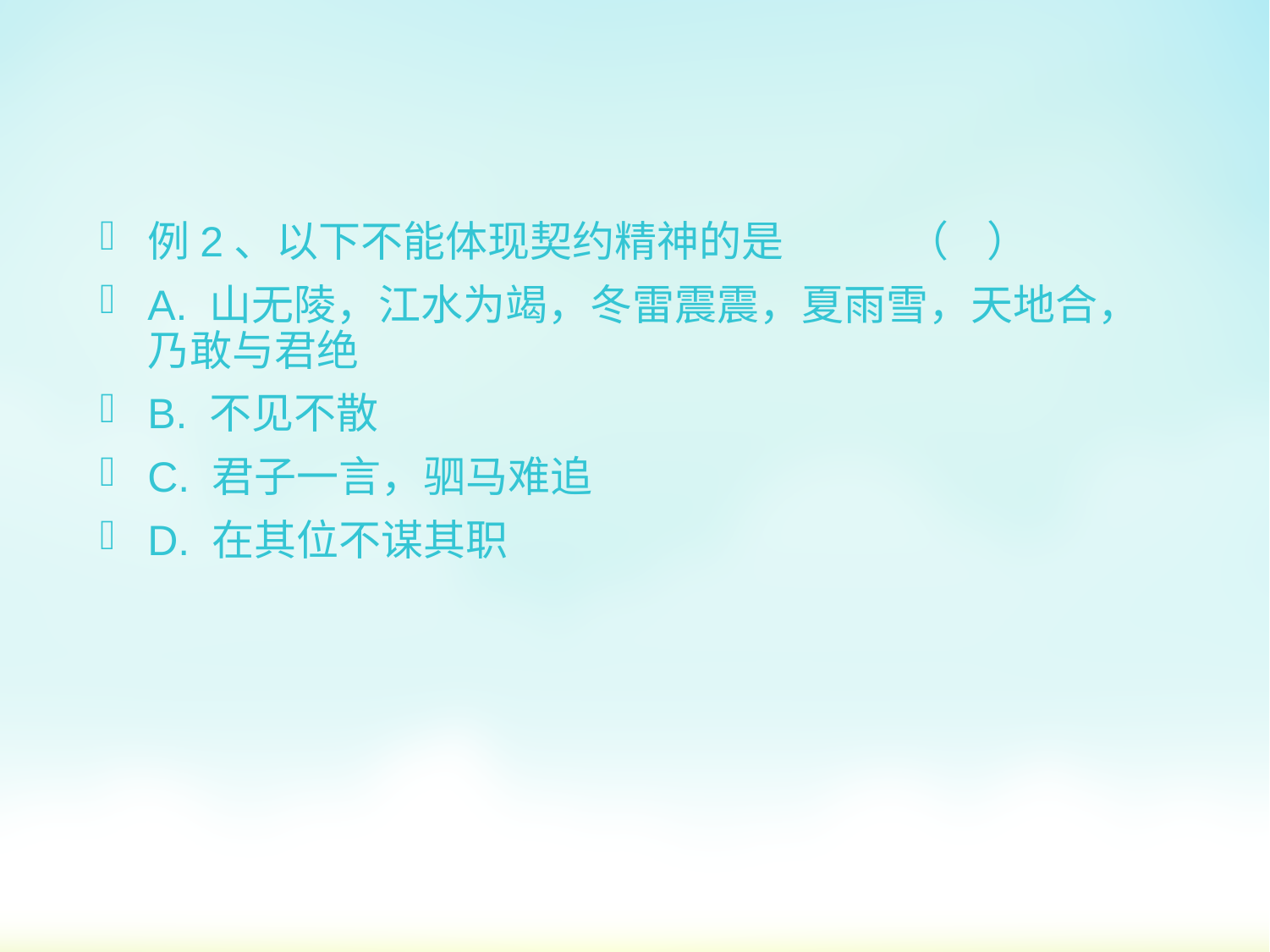

例2、以下不能体现契约精神的是             （    ）
A. 山无陵，江水为竭，冬雷震震，夏雨雪，天地合，乃敢与君绝
B. 不见不散
C. 君子一言，驷马难追
D. 在其位不谋其职